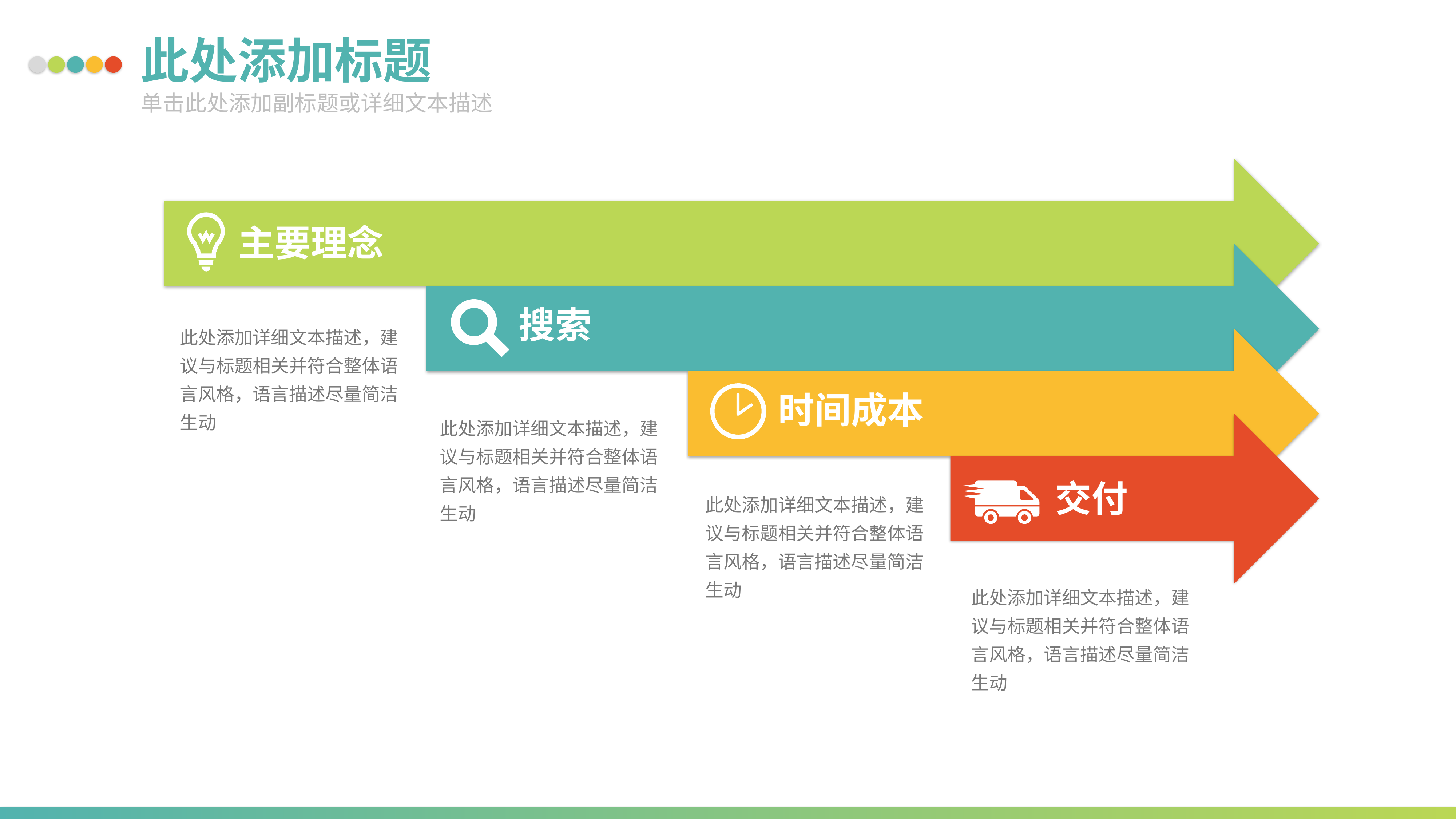

此处添加标题
单击此处添加副标题或详细文本描述

主要理念

搜索
此处添加详细文本描述，建议与标题相关并符合整体语言风格，语言描述尽量简洁生动

时间成本
此处添加详细文本描述，建议与标题相关并符合整体语言风格，语言描述尽量简洁生动

交付
此处添加详细文本描述，建议与标题相关并符合整体语言风格，语言描述尽量简洁生动

此处添加详细文本描述，建议与标题相关并符合整体语言风格，语言描述尽量简洁生动